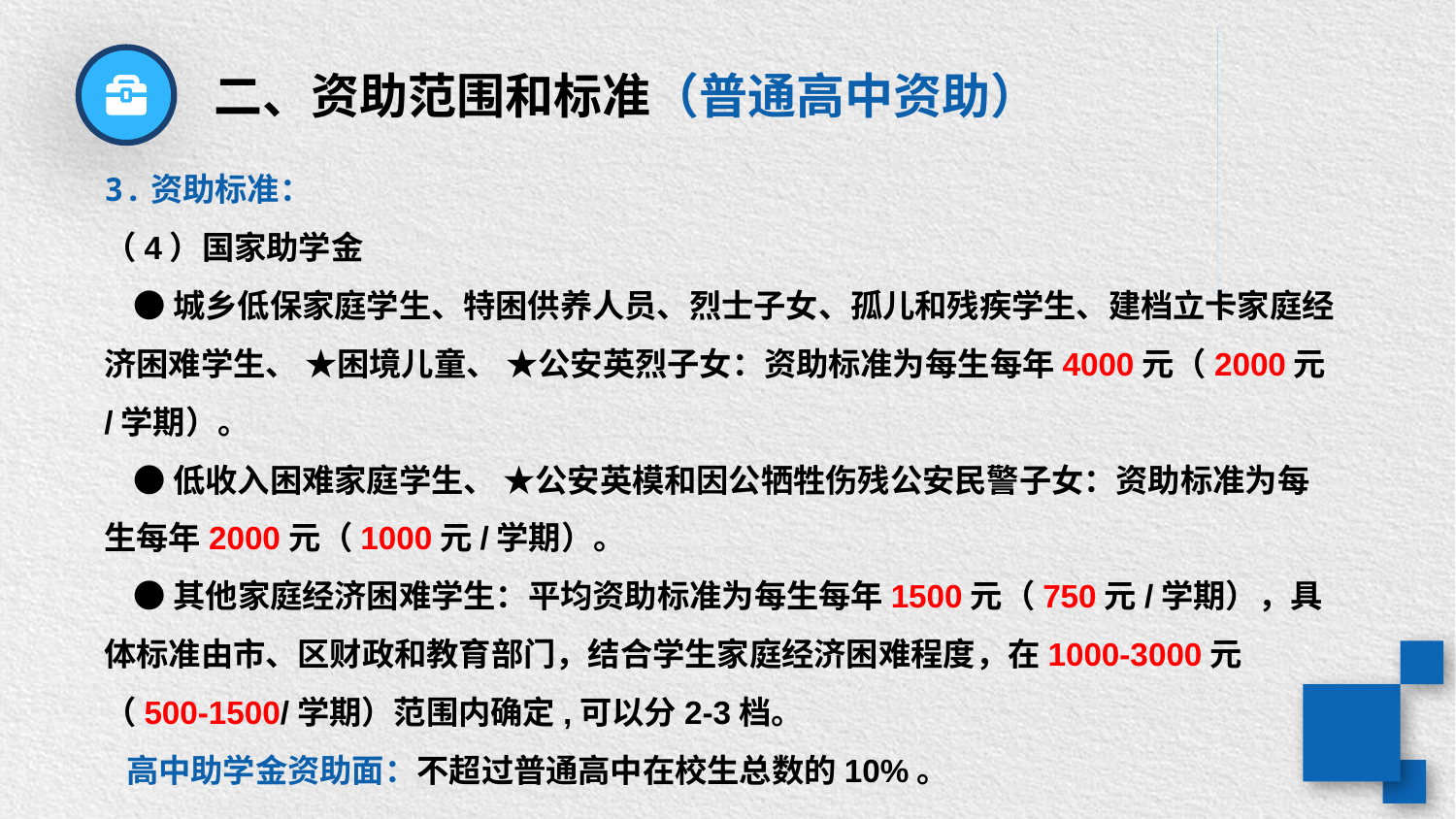

二、资助范围和标准（普通高中资助）

3.资助标准：
（4）国家助学金
    ●城乡低保家庭学生、特困供养人员、烈士子女、孤儿和残疾学生、建档立卡家庭经济困难学生、 ★困境儿童、 ★公安英烈子女：资助标准为每生每年4000元（2000元/学期）。
    ●低收入困难家庭学生、 ★公安英模和因公牺牲伤残公安民警子女：资助标准为每生每年2000元（1000元/学期）。
    ●其他家庭经济困难学生：平均资助标准为每生每年1500元（750元/学期），具体标准由市、区财政和教育部门，结合学生家庭经济困难程度，在1000-3000元（500-1500/学期）范围内确定,可以分2-3档。
  高中助学金资助面：不超过普通高中在校生总数的10%。